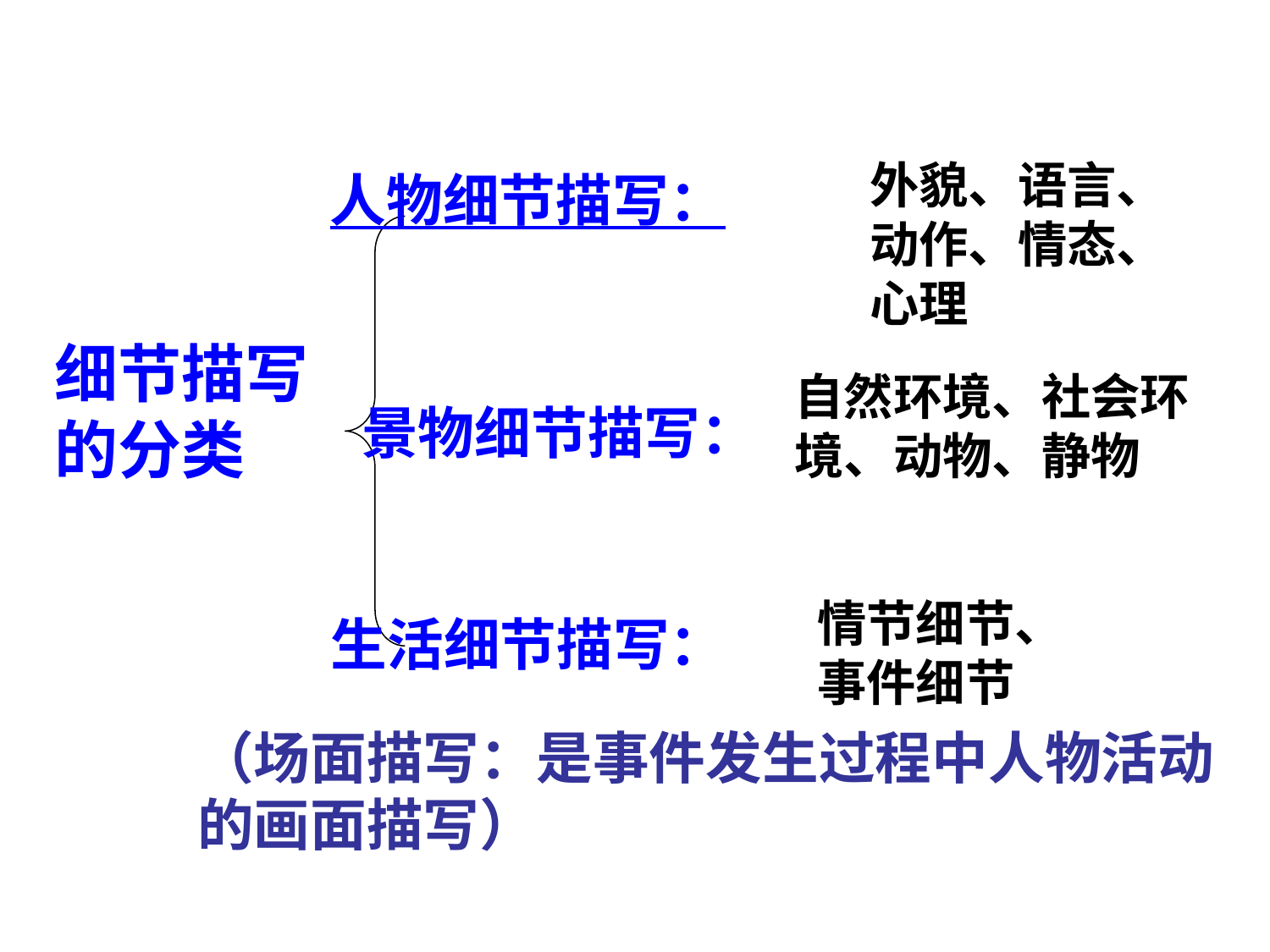

外貌、语言、动作、情态、心理
人物细节描写：

细节描写
的分类
自然环境、社会环境、动物、静物
景物细节描写：
情节细节、
事件细节
生活细节描写：
（场面描写：是事件发生过程中人物活动的画面描写）